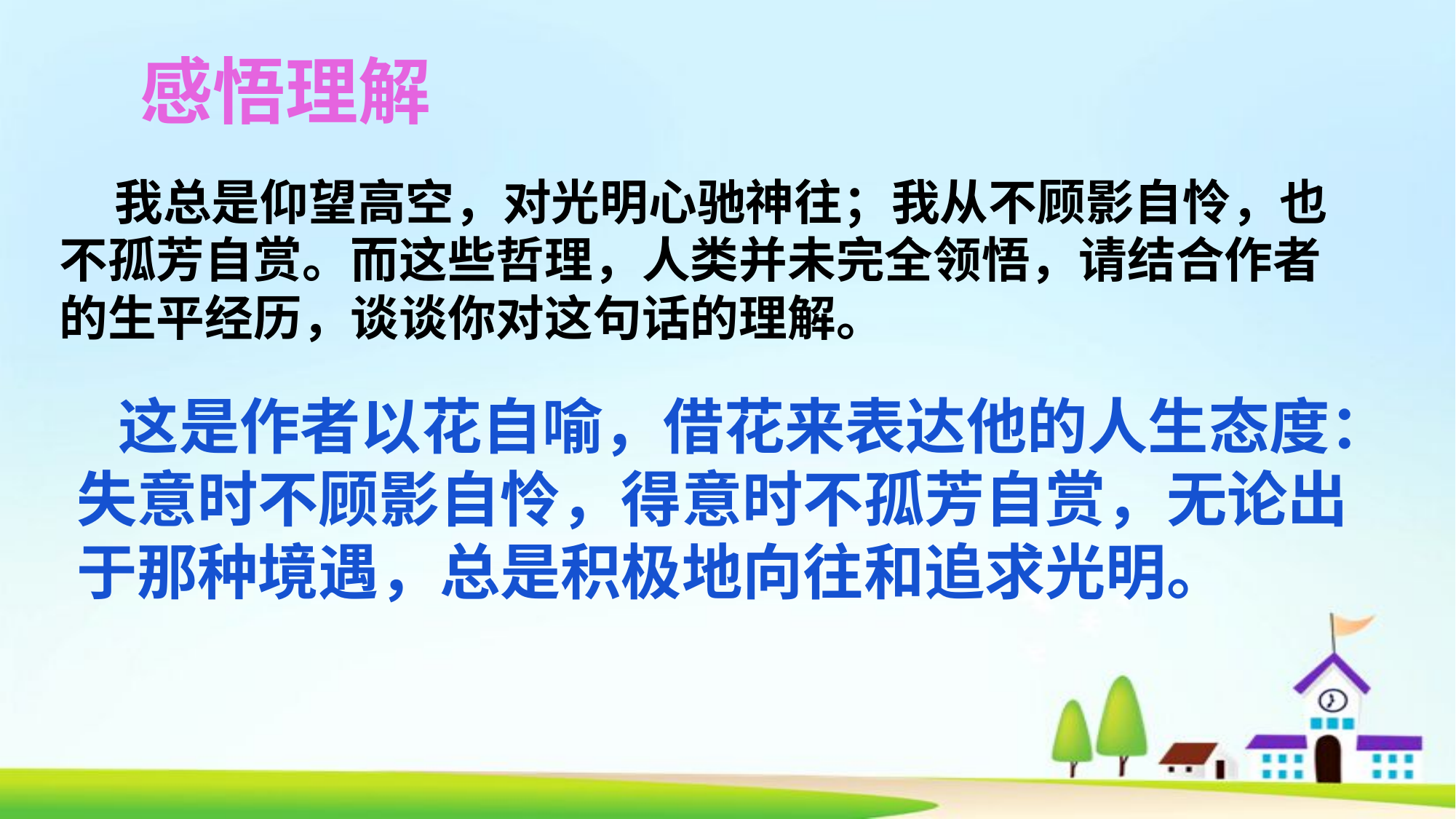

感悟理解
    我总是仰望高空，对光明心驰神往；我从不顾影自怜，也不孤芳自赏。而这些哲理，人类并未完全领悟，请结合作者的生平经历，谈谈你对这句话的理解。
  这是作者以花自喻，借花来表达他的人生态度：失意时不顾影自怜，得意时不孤芳自赏，无论出于那种境遇，总是积极地向往和追求光明。